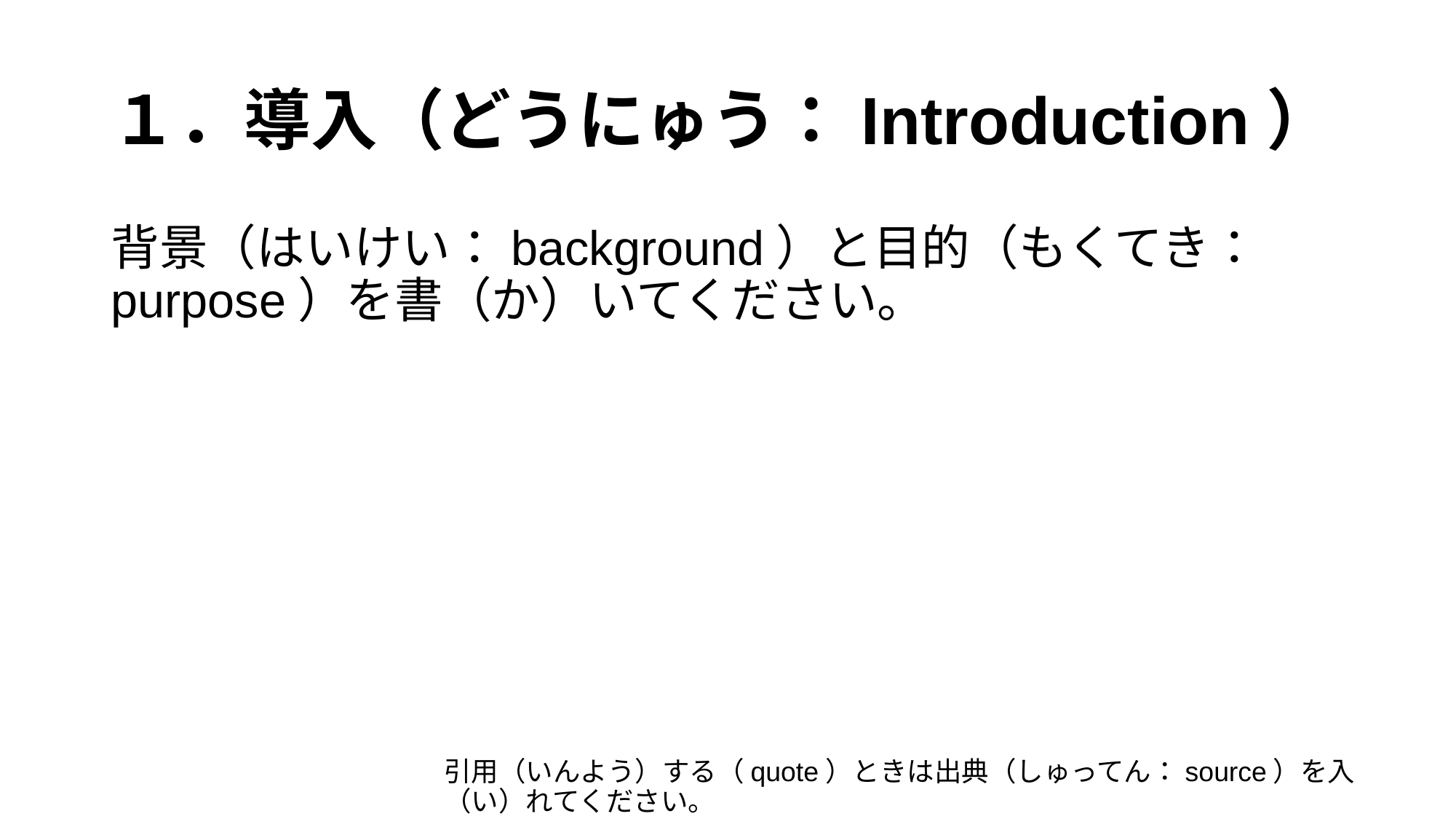

# １．導入（どうにゅう：Introduction）
背景（はいけい：background）と目的（もくてき：purpose）を書（か）いてください。
引用（いんよう）する（quote）ときは出典（しゅってん：source）を入（い）れてください。